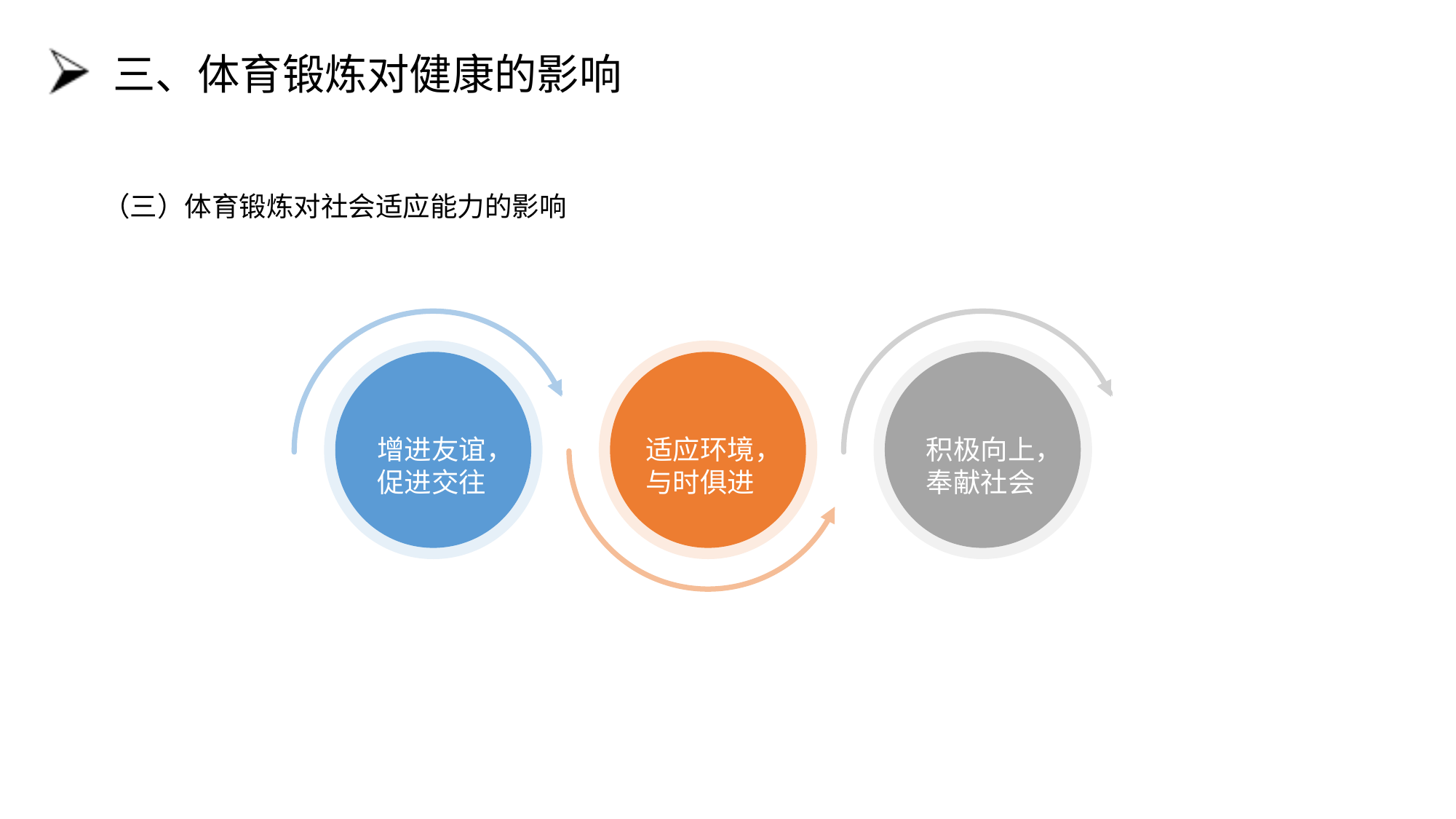

# 三、体育锻炼对健康的影响
（三）体育锻炼对社会适应能力的影响

增进友谊，促进交往
适应环境，与时俱进
积极向上，奉献社会